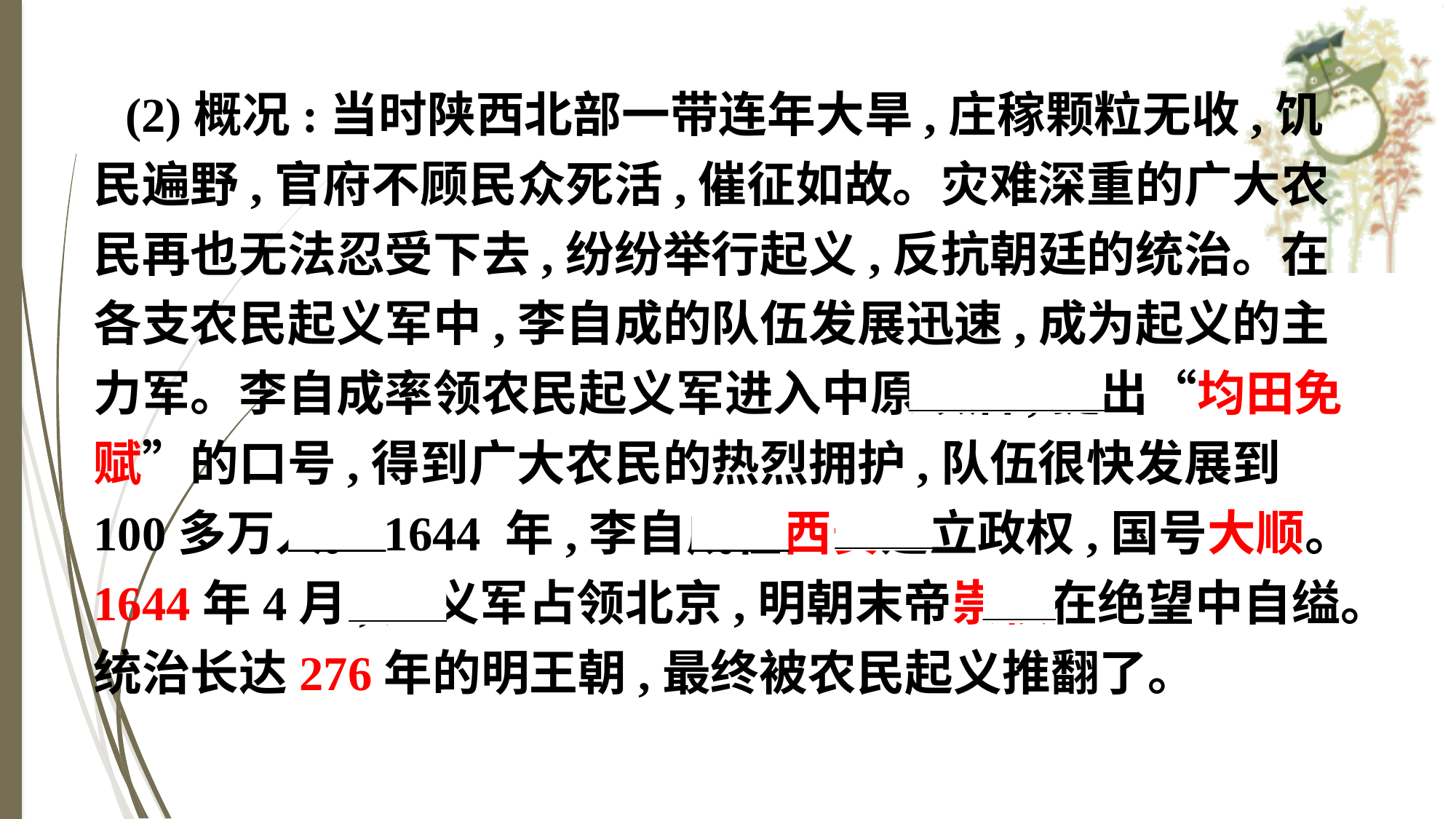

(2)概况:当时陕西北部一带连年大旱,庄稼颗粒无收,饥民遍野,官府不顾民众死活,催征如故。灾难深重的广大农民再也无法忍受下去,纷纷举行起义,反抗朝廷的统治。在各支农民起义军中,李自成的队伍发展迅速,成为起义的主力军。李自成率领农民起义军进入中原以后,提出“均田免赋”的口号,得到广大农民的热烈拥护,队伍很快发展到100多万人。1644 年,李自成在西安建立政权,国号大顺。1644年4月,起义军占领北京,明朝末帝崇祯在绝望中自缢。统治长达276年的明王朝,最终被农民起义推翻了。